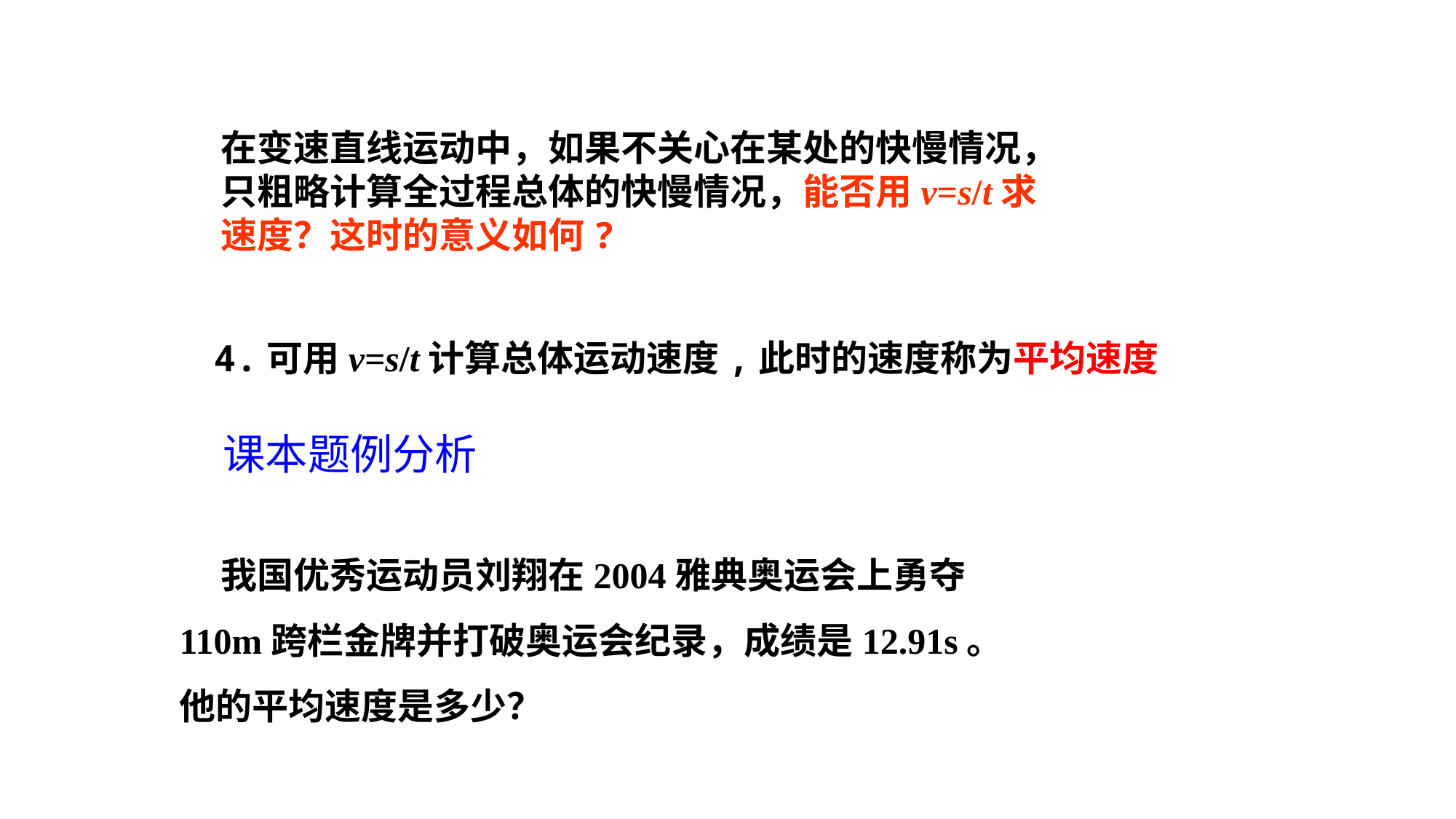

在变速直线运动中，如果不关心在某处的快慢情况，只粗略计算全过程总体的快慢情况，能否用v=s/t求速度？这时的意义如何?
4.可用v=s/t计算总体运动速度,此时的速度称为平均速度
课本题例分析
    我国优秀运动员刘翔在2004雅典奥运会上勇夺110m跨栏金牌并打破奥运会纪录，成绩是12.91s。他的平均速度是多少？